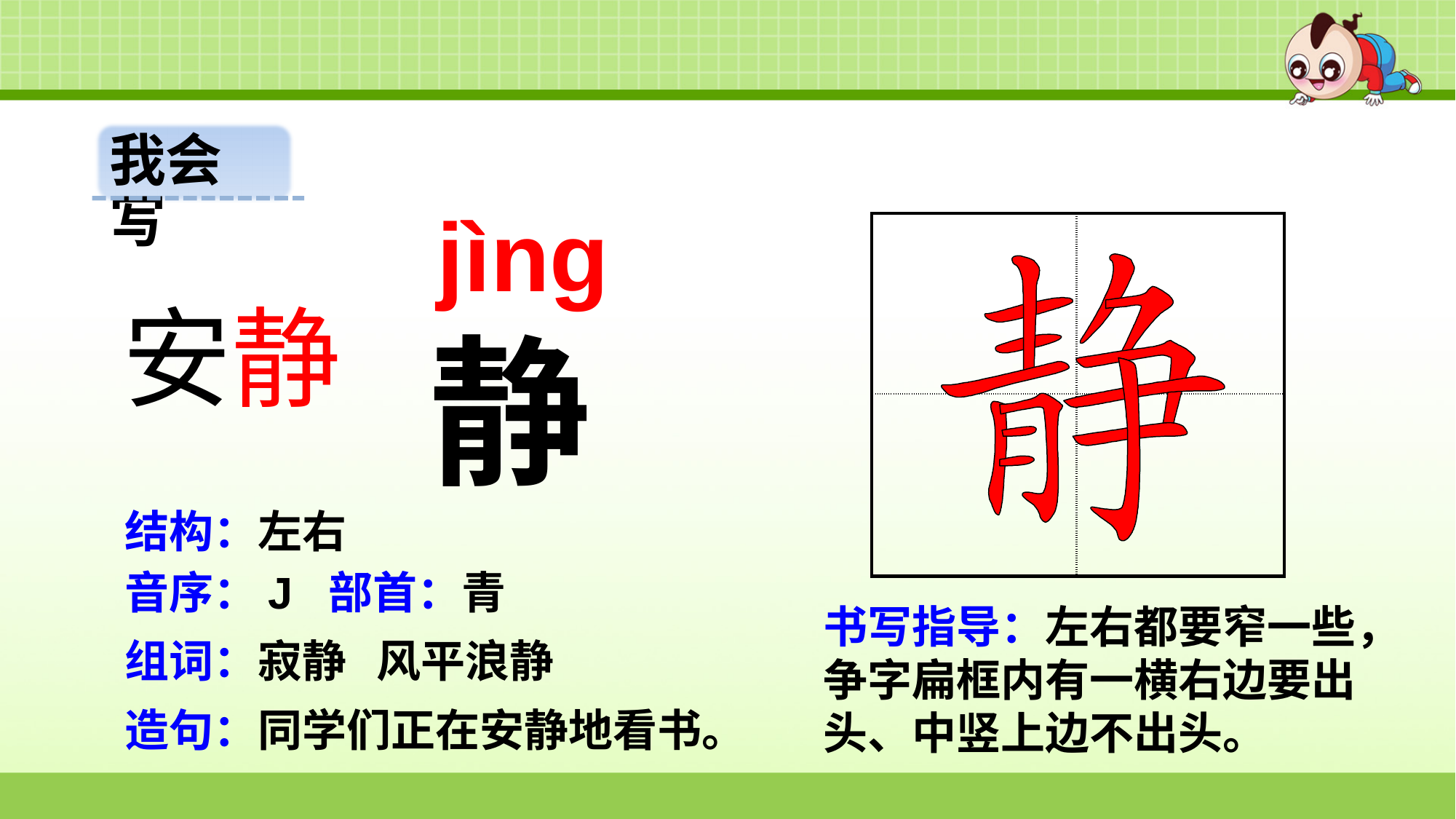

我会写

jìng
|  |  |
| --- | --- |
|  |  |

安静

静

结构：左右
音序：J  部首：青
书写指导：左右都要窄一些，争字扁框内有一横右边要出头、中竖上边不出头。
组词：寂静   风平浪静
造句：同学们正在安静地看书。